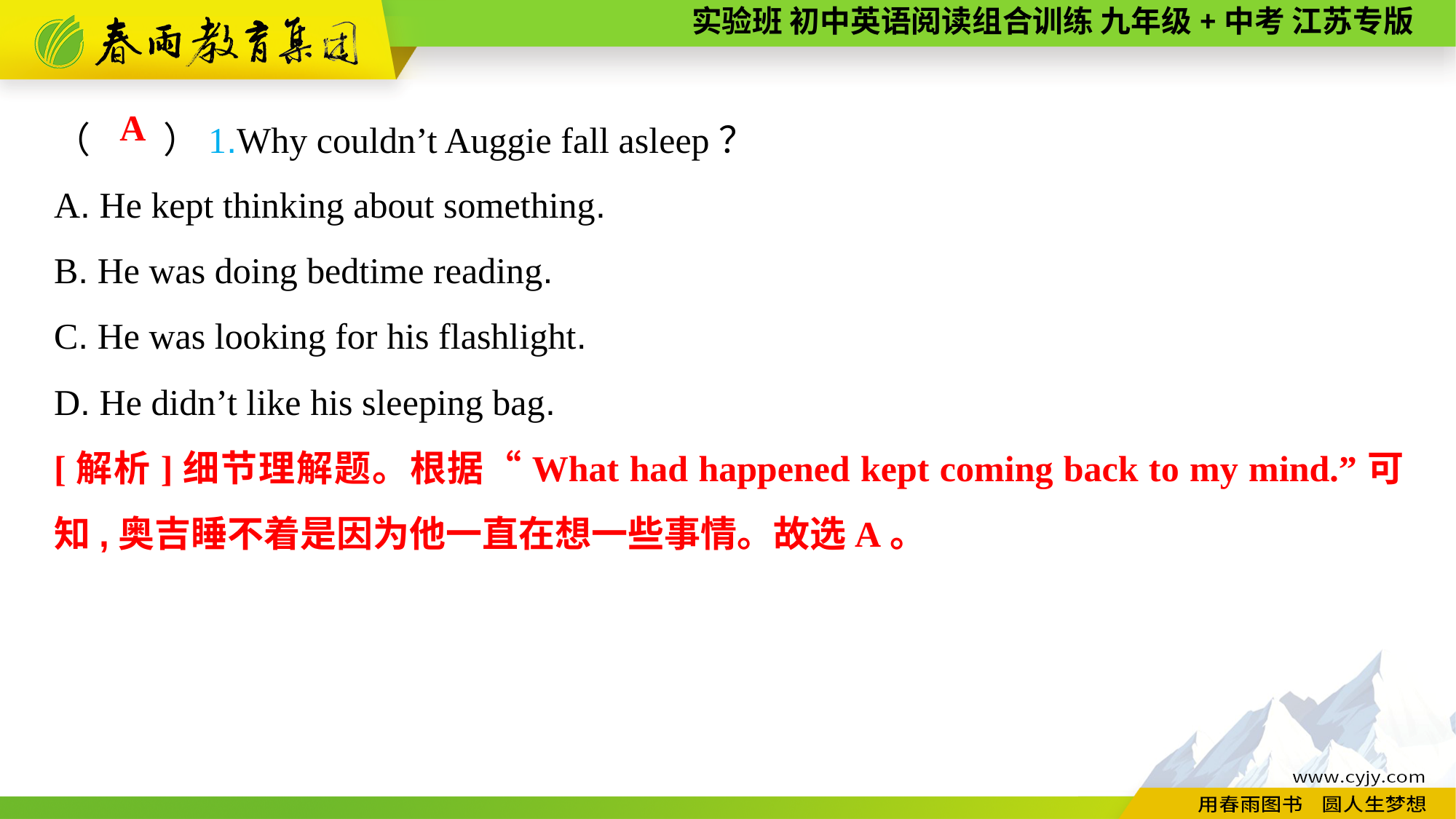

（　　）1.Why couldn’t Auggie fall asleep？
A. He kept thinking about something.
B. He was doing bedtime reading.
C. He was looking for his flashlight.
D. He didn’t like his sleeping bag.
A
[解析]细节理解题。根据“What had happened kept coming back to my mind.”可知,奥吉睡不着是因为他一直在想一些事情。故选A。